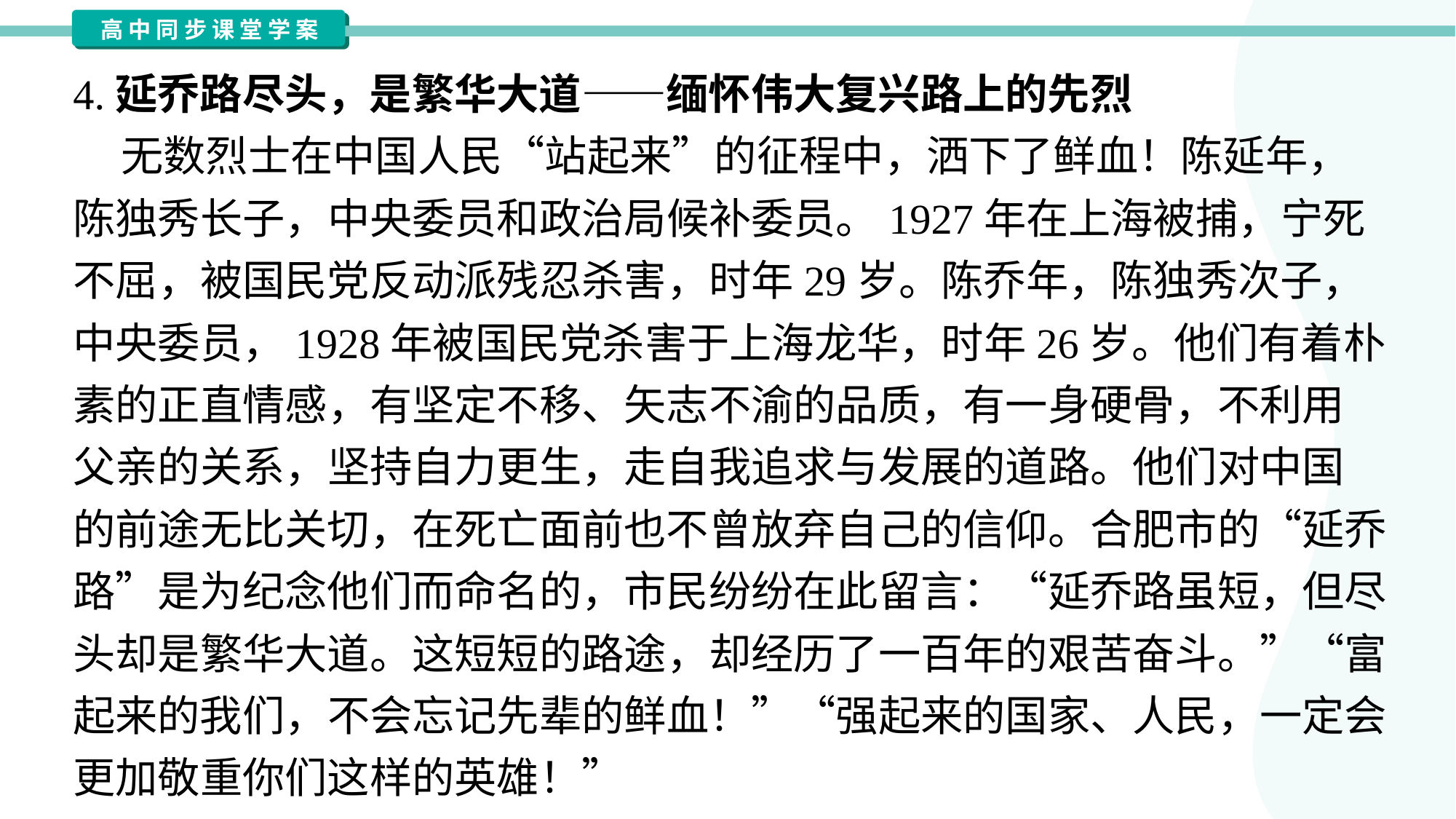

4.延乔路尽头，是繁华大道——缅怀伟大复兴路上的先烈
    无数烈士在中国人民“站起来”的征程中，洒下了鲜血！陈延年，
陈独秀长子，中央委员和政治局候补委员。1927年在上海被捕，宁死
不屈，被国民党反动派残忍杀害，时年29岁。陈乔年，陈独秀次子，
中央委员，1928年被国民党杀害于上海龙华，时年26岁。他们有着朴
素的正直情感，有坚定不移、矢志不渝的品质，有一身硬骨，不利用
父亲的关系，坚持自力更生，走自我追求与发展的道路。他们对中国
的前途无比关切，在死亡面前也不曾放弃自己的信仰。合肥市的“延乔
路”是为纪念他们而命名的，市民纷纷在此留言：“延乔路虽短，但尽
头却是繁华大道。这短短的路途，却经历了一百年的艰苦奋斗。”“富
起来的我们，不会忘记先辈的鲜血！”“强起来的国家、人民，一定会
更加敬重你们这样的英雄！”